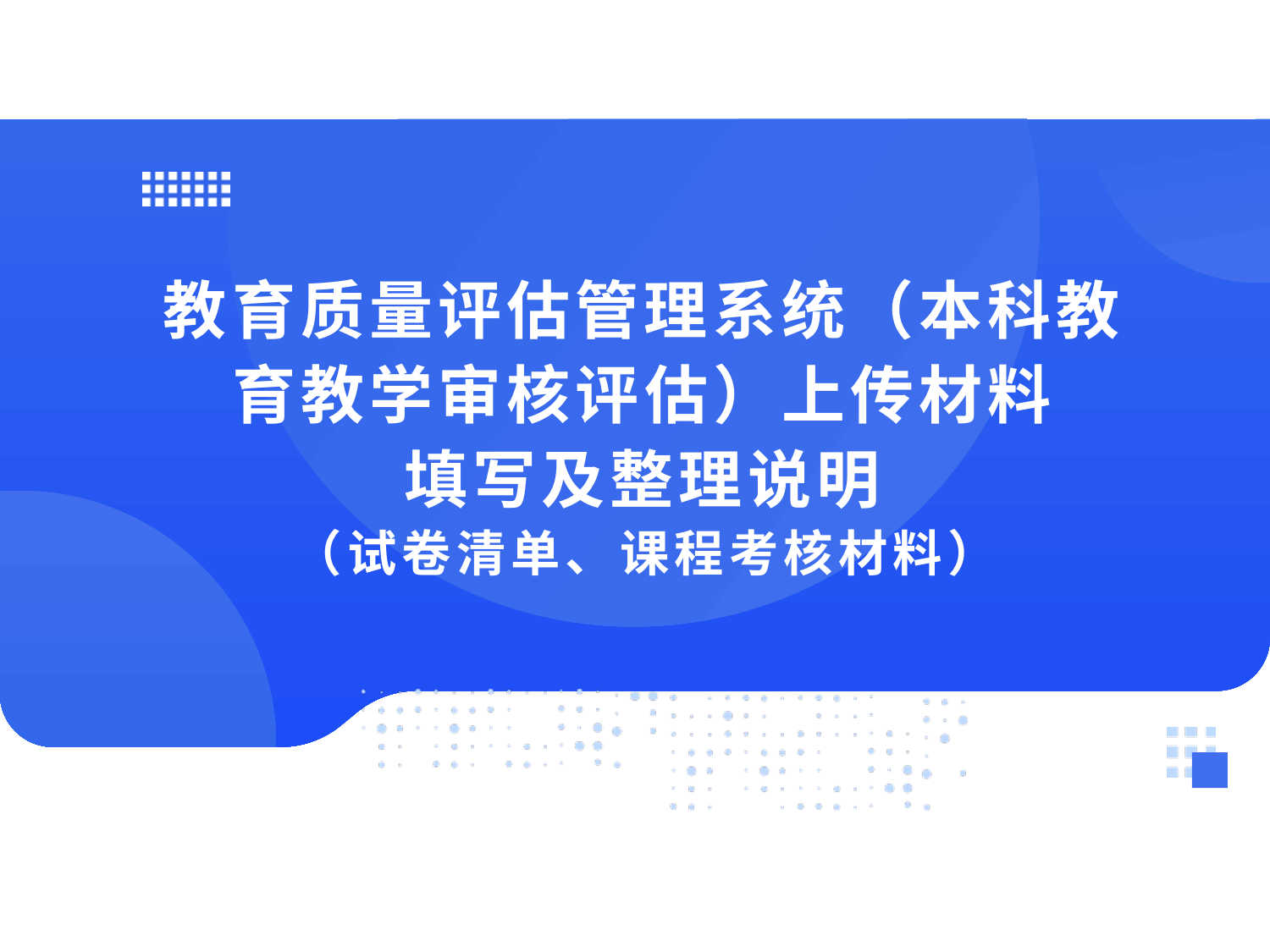

教育质量评估管理系统（本科教育教学审核评估）上传材料
填写及整理说明
（试卷清单、课程考核材料）